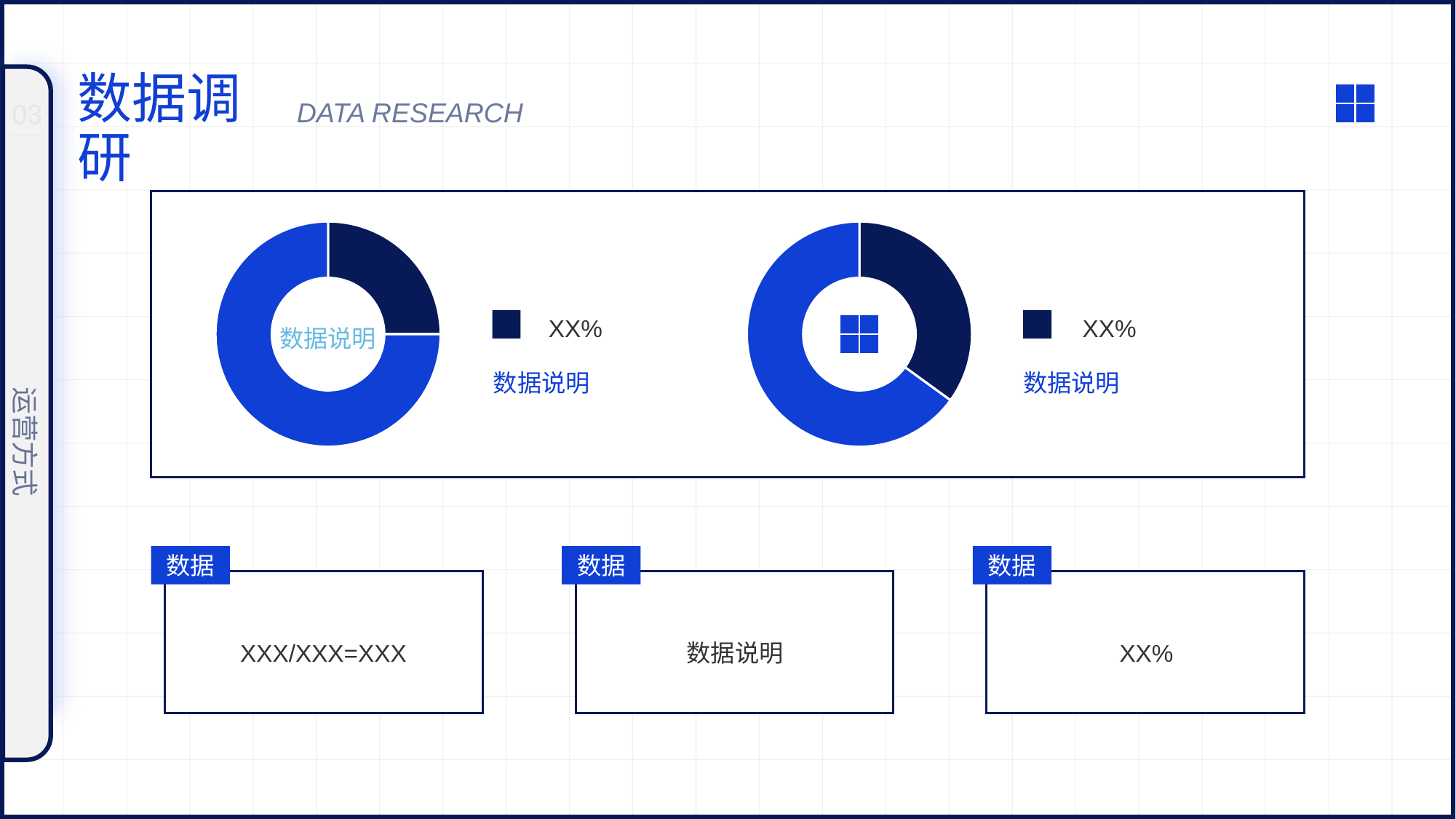

数据调研
DATA RESEARCH
03

### Chart

| Category | 数据量 |
|---|---|
| 第一季度 | 0.25 |
| 第二季度 | 0.75 |

### Chart

| Category | 数据量 |
|---|---|
| 第一季度 | 0.35 |
| 第二季度 | 0.65 |
XX%
XX%

数据说明

数据说明
数据说明
运营方式
数据

数据

数据

XX%
数据说明
XXX/XXX=XXX